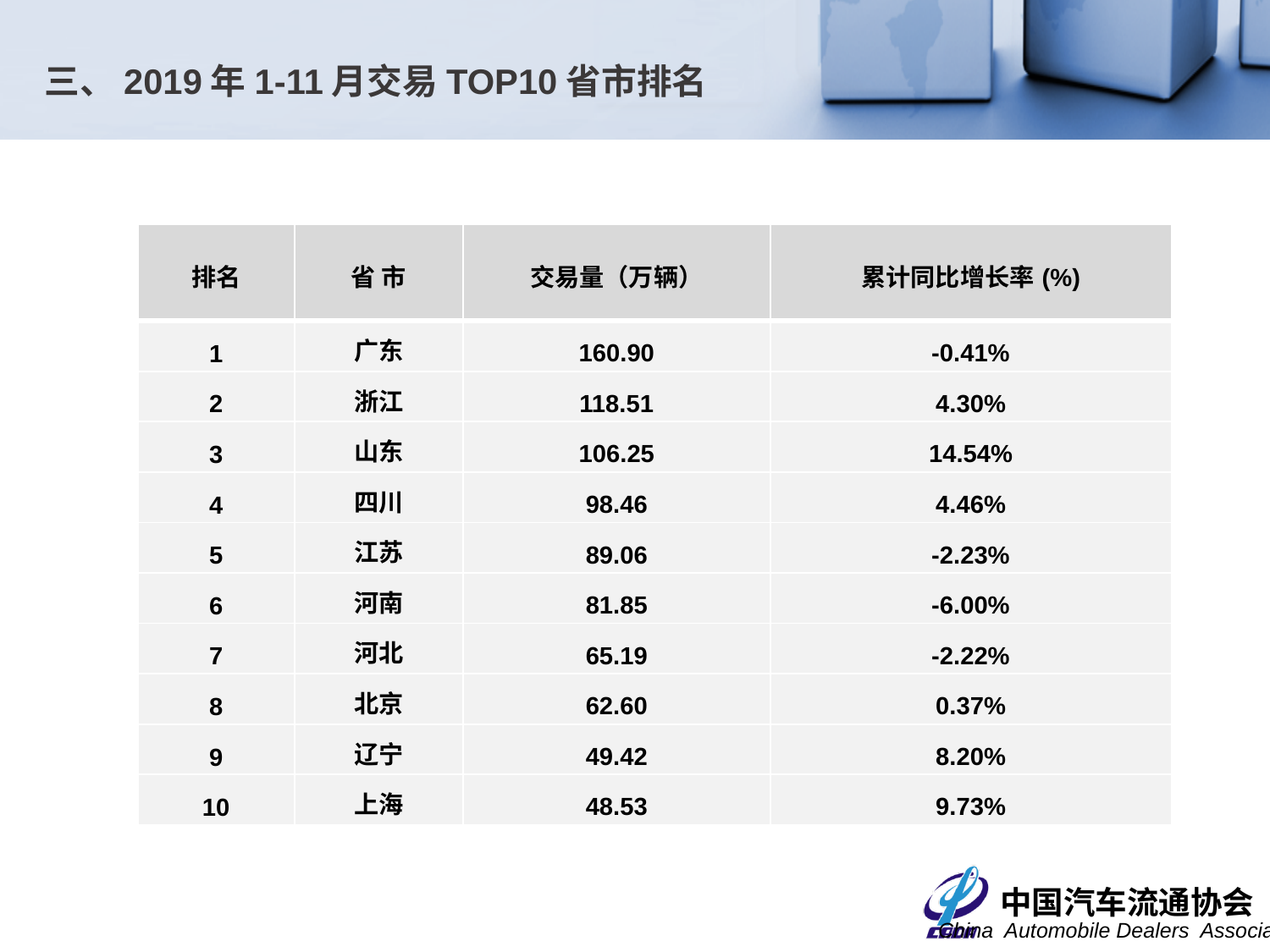

三、2019年1-11月交易TOP10省市排名
| 排名 | 省 市 | 交易量（万辆） | 累计同比增长率(%) |
| --- | --- | --- | --- |
| 1 | 广东 | 160.90 | -0.41% |
| 2 | 浙江 | 118.51 | 4.30% |
| 3 | 山东 | 106.25 | 14.54% |
| 4 | 四川 | 98.46 | 4.46% |
| 5 | 江苏 | 89.06 | -2.23% |
| 6 | 河南 | 81.85 | -6.00% |
| 7 | 河北 | 65.19 | -2.22% |
| 8 | 北京 | 62.60 | 0.37% |
| 9 | 辽宁 | 49.42 | 8.20% |
| 10 | 上海 | 48.53 | 9.73% |